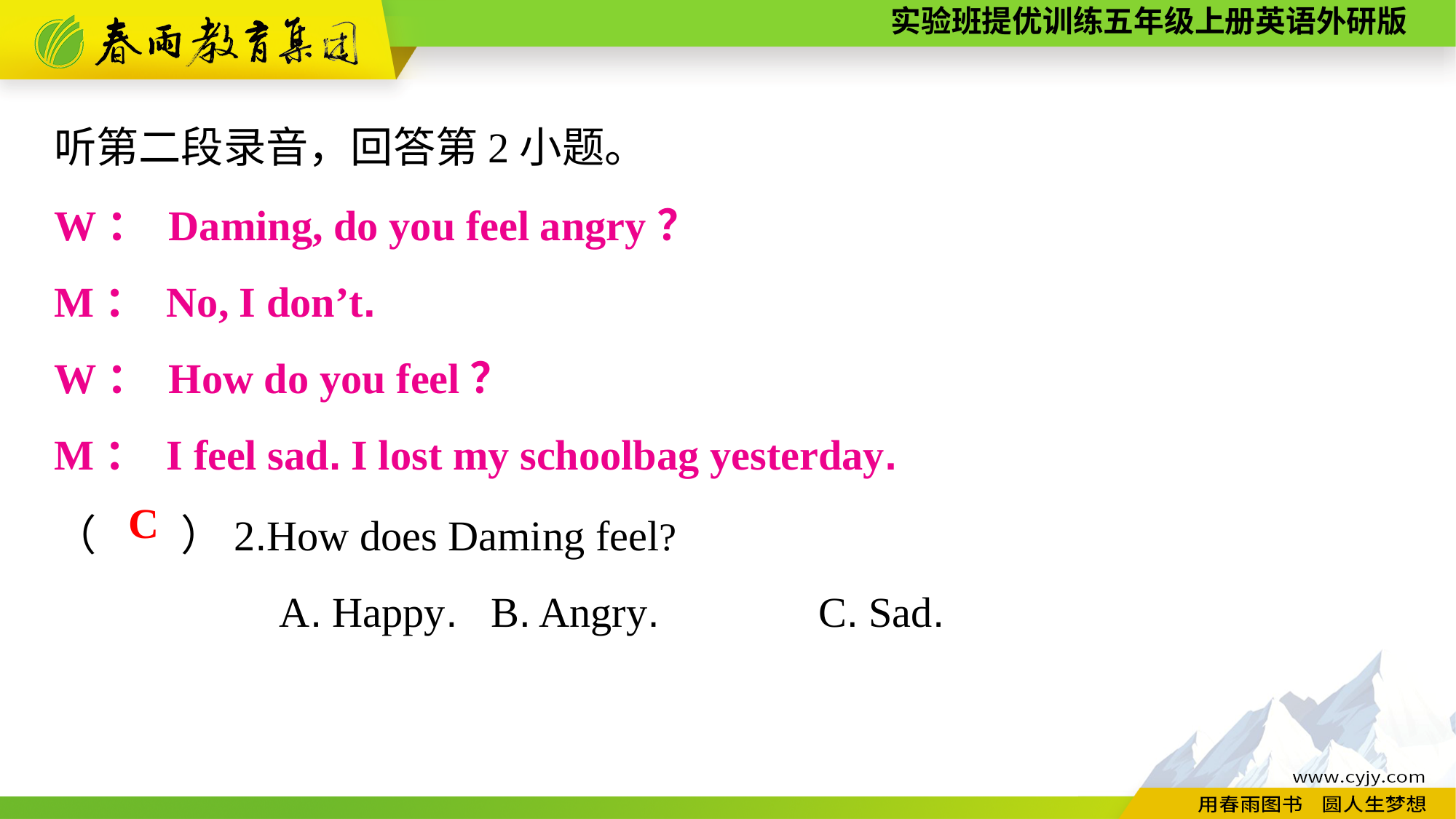

听第二段录音，回答第2小题。
W： Daming, do you feel angry？
M： No, I don’t.
W： How do you feel？
M： I feel sad. I lost my schoolbag yesterday.
（　　）2.How does Daming feel?
A. Happy.	B. Angry.		C. Sad.
C